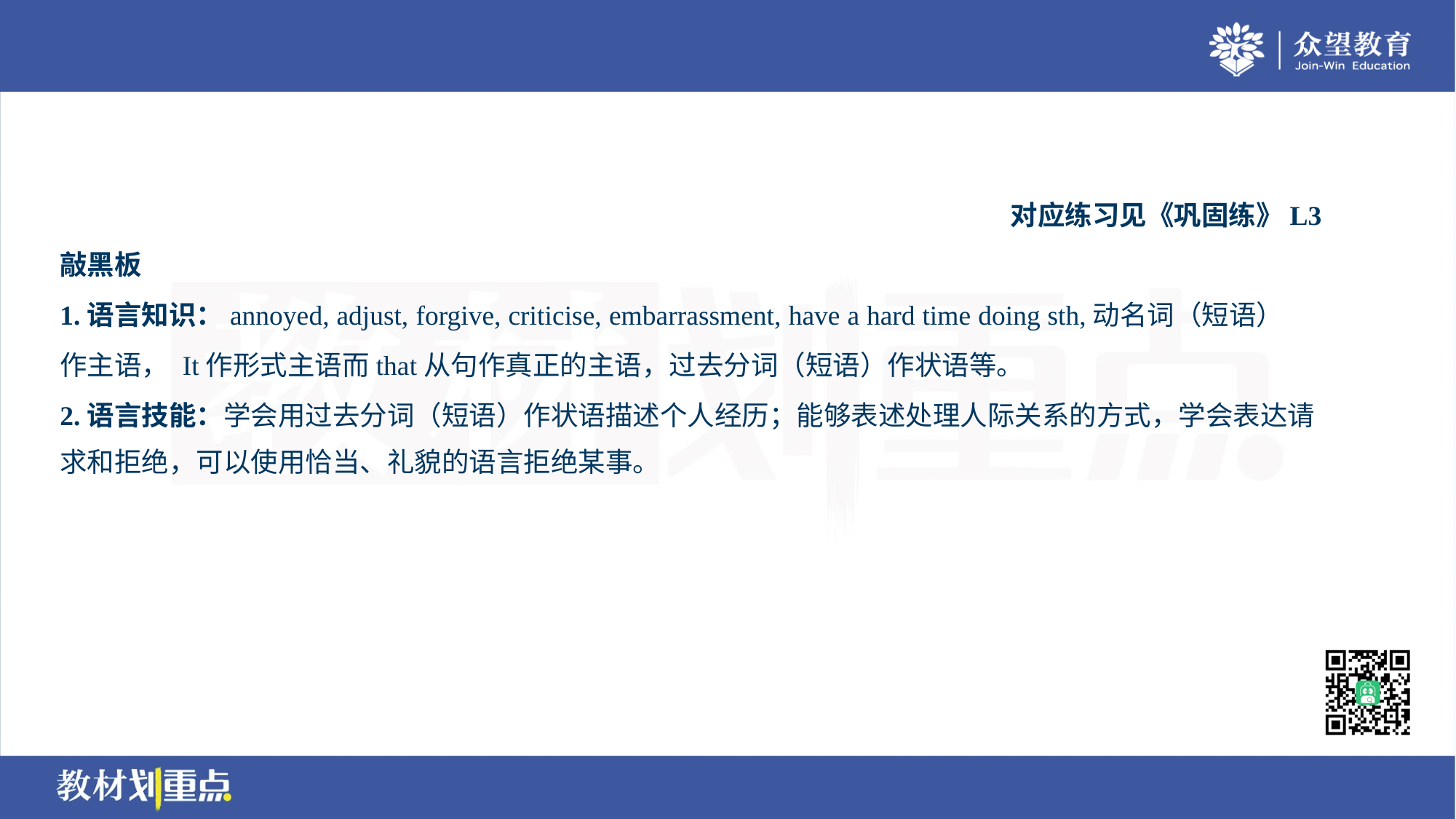

对应练习见《巩固练》L3
敲黑板
1.语言知识：annoyed, adjust, forgive, criticise, embarrassment, have a hard time doing sth,动名词（短语）
作主语， It作形式主语而that从句作真正的主语，过去分词（短语）作状语等。
2.语言技能：学会用过去分词（短语）作状语描述个人经历；能够表述处理人际关系的方式，学会表达请
求和拒绝，可以使用恰当、礼貌的语言拒绝某事。